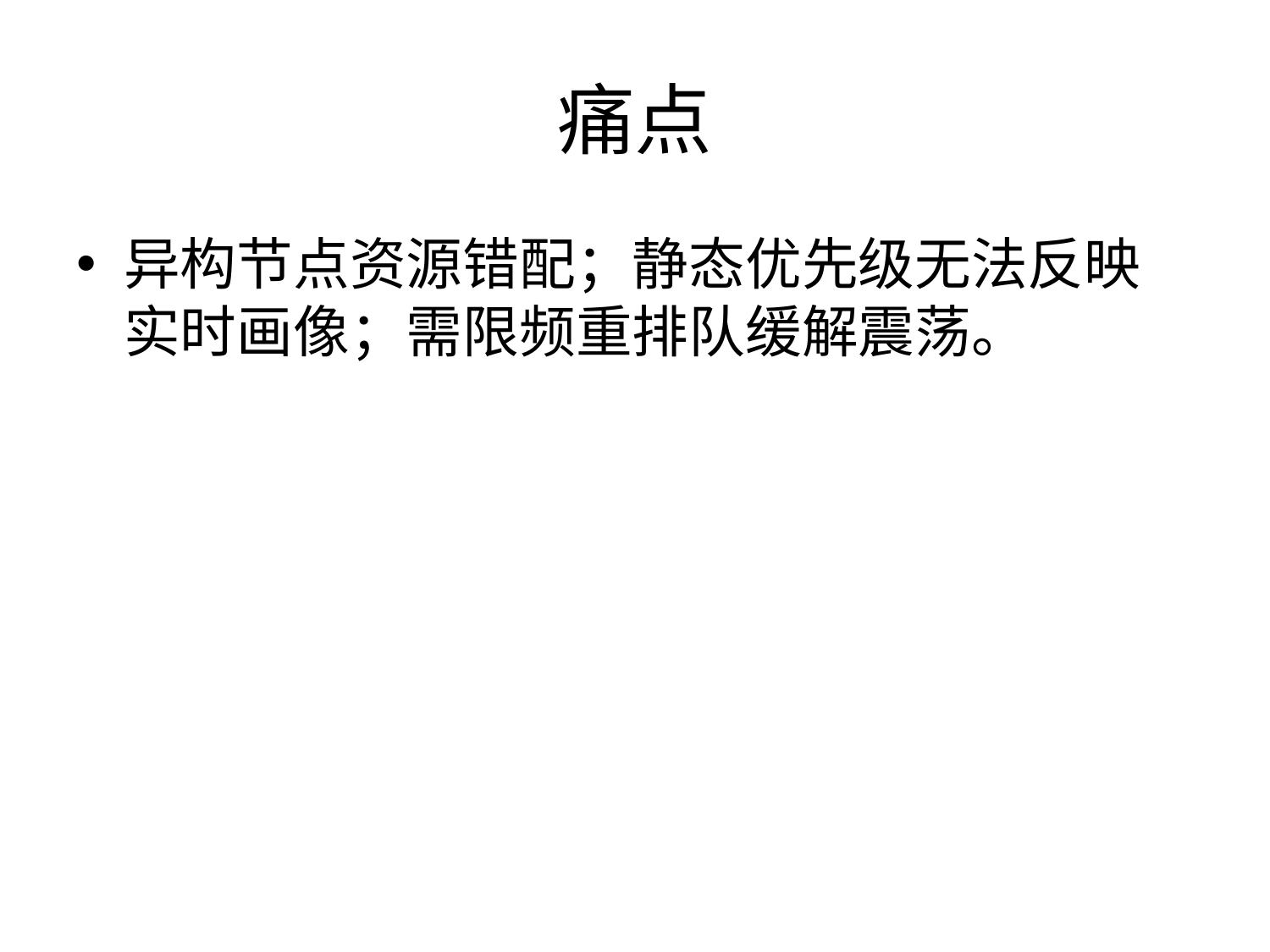

# 痛点
异构节点资源错配；静态优先级无法反映实时画像；需限频重排队缓解震荡。